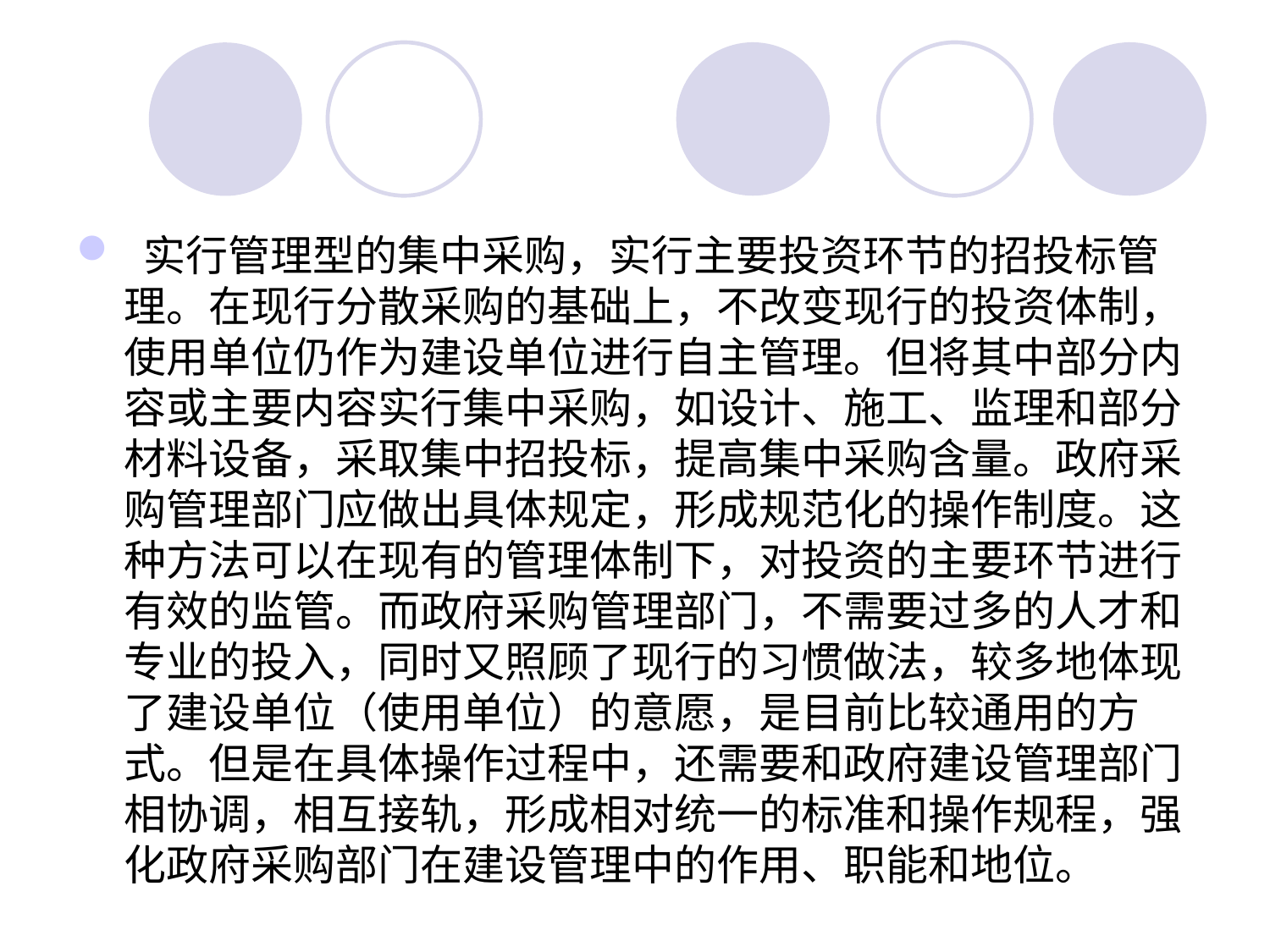

#
 实行管理型的集中采购，实行主要投资环节的招投标管理。在现行分散采购的基础上，不改变现行的投资体制，使用单位仍作为建设单位进行自主管理。但将其中部分内容或主要内容实行集中采购，如设计、施工、监理和部分材料设备，采取集中招投标，提高集中采购含量。政府采购管理部门应做出具体规定，形成规范化的操作制度。这种方法可以在现有的管理体制下，对投资的主要环节进行有效的监管。而政府采购管理部门，不需要过多的人才和专业的投入，同时又照顾了现行的习惯做法，较多地体现了建设单位（使用单位）的意愿，是目前比较通用的方式。但是在具体操作过程中，还需要和政府建设管理部门相协调，相互接轨，形成相对统一的标准和操作规程，强化政府采购部门在建设管理中的作用、职能和地位。